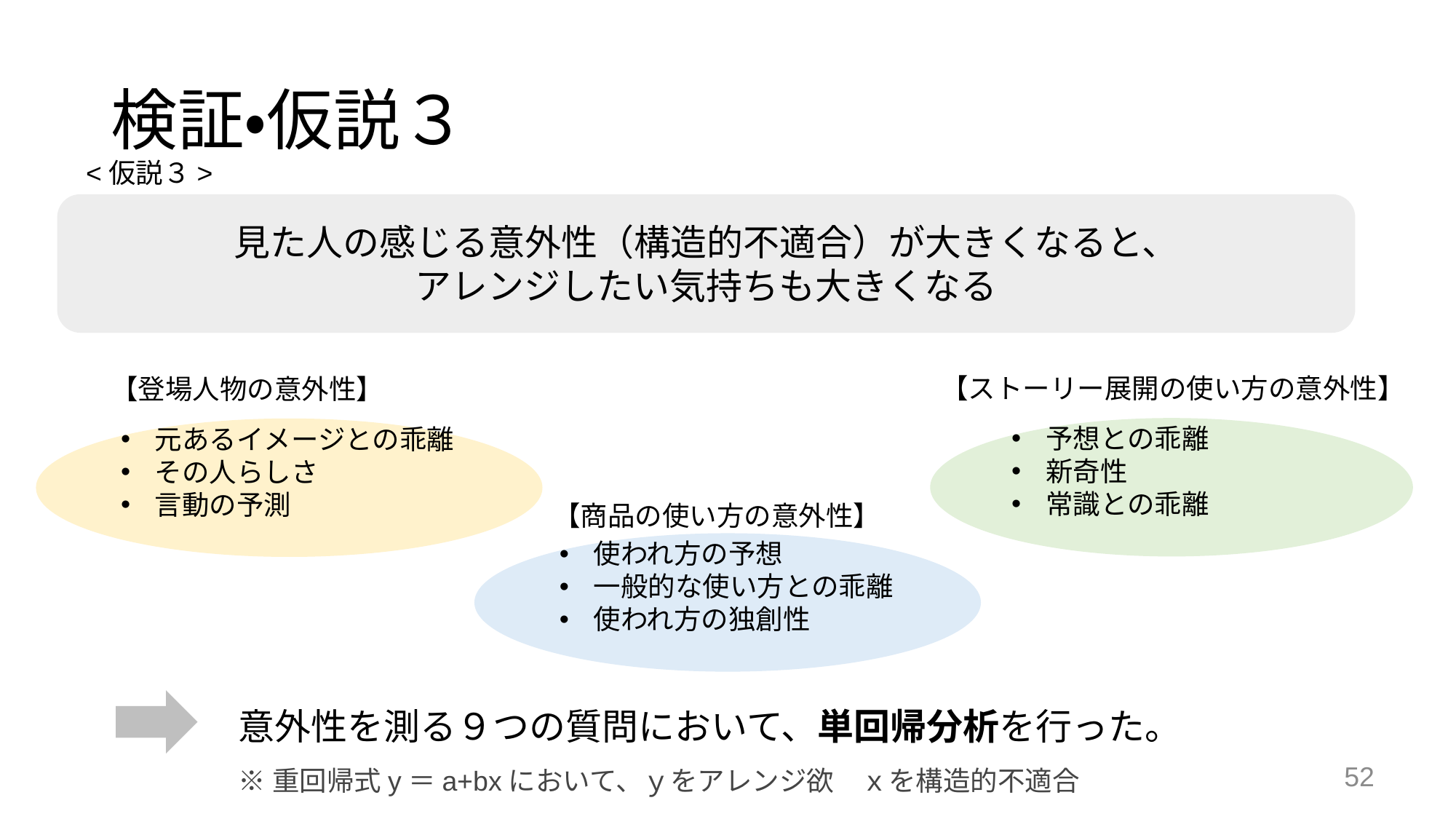

# 検証・仮説３
<仮説３>
見た人の感じる意外性（構造的不適合）が大きくなると、
アレンジしたい気持ちも大きくなる
【ストーリー展開の使い方の意外性】
【登場人物の意外性】
予想との乖離
新奇性
常識との乖離

元あるイメージとの乖離
その人らしさ
言動の予測

【商品の使い方の意外性】
使われ方の予想
一般的な使い方との乖離
使われ方の独創性

意外性を測る９つの質問において、単回帰分析を行った。
52
※重回帰式y＝a+bxにおいて、ｙをアレンジ欲　ｘを構造的不適合